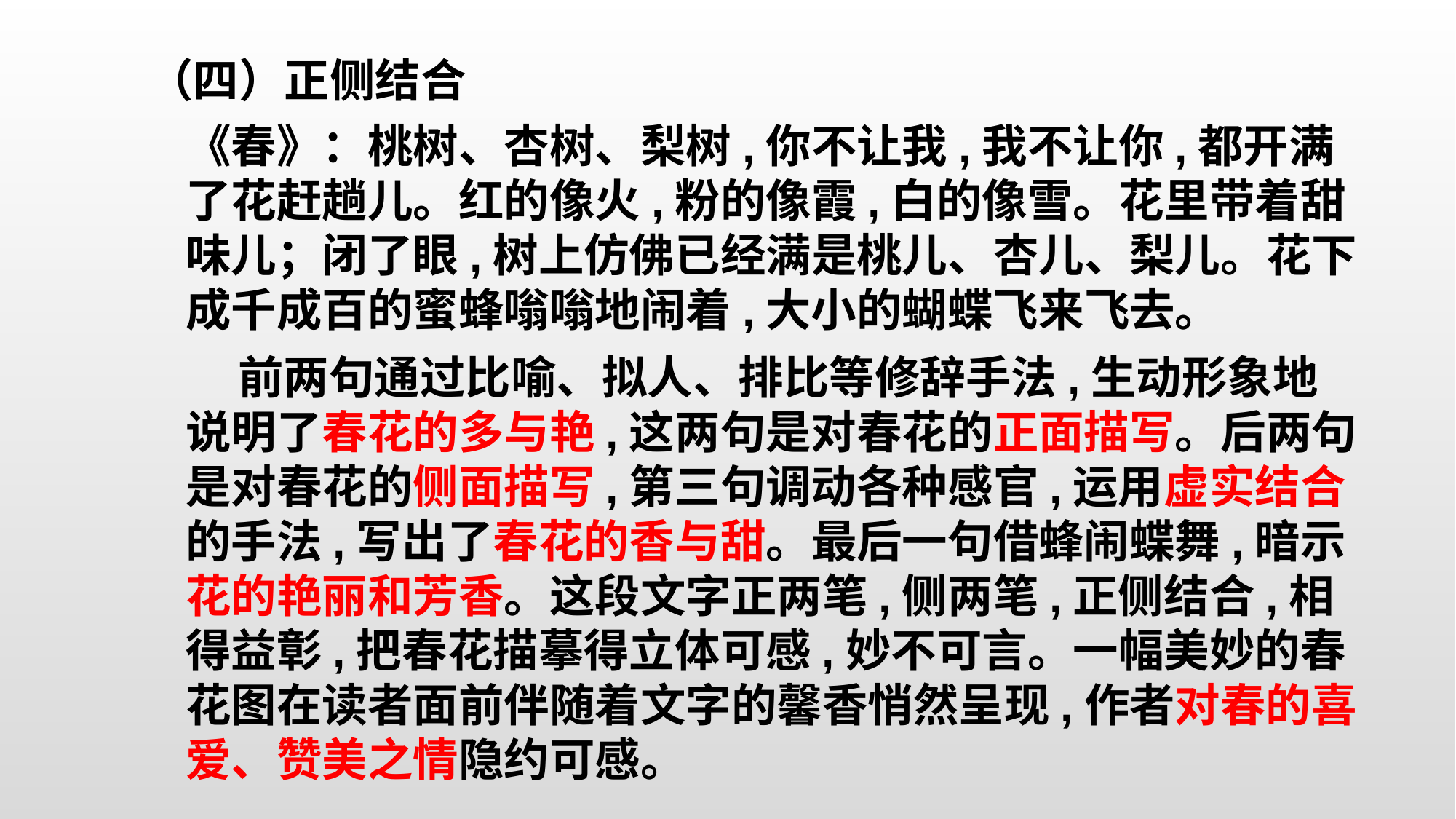

（四）正侧结合
《春》：桃树、杏树、梨树,你不让我,我不让你,都开满了花赶趟儿。红的像火,粉的像霞,白的像雪。花里带着甜味儿；闭了眼,树上仿佛已经满是桃儿、杏儿、梨儿。花下成千成百的蜜蜂嗡嗡地闹着,大小的蝴蝶飞来飞去。
    前两句通过比喻、拟人、排比等修辞手法,生动形象地说明了春花的多与艳,这两句是对春花的正面描写。后两句是对春花的侧面描写,第三句调动各种感官,运用虚实结合的手法,写出了春花的香与甜。最后一句借蜂闹蝶舞,暗示花的艳丽和芳香。这段文字正两笔,侧两笔,正侧结合,相得益彰,把春花描摹得立体可感,妙不可言。一幅美妙的春花图在读者面前伴随着文字的馨香悄然呈现,作者对春的喜爱、赞美之情隐约可感。